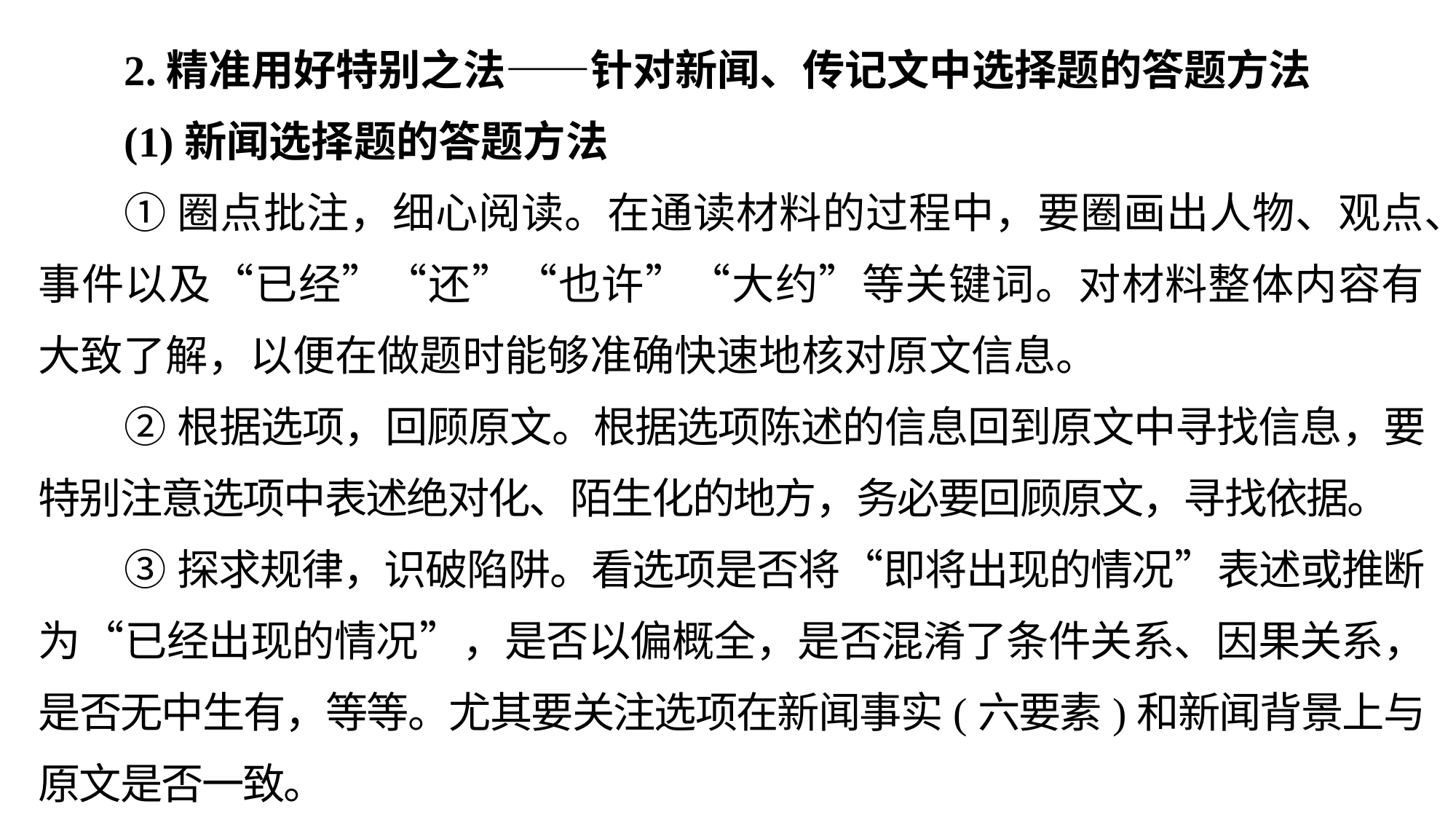

2.精准用好特别之法——针对新闻、传记文中选择题的答题方法
(1)新闻选择题的答题方法
①圈点批注，细心阅读。在通读材料的过程中，要圈画出人物、观点、事件以及“已经”“还”“也许”“大约”等关键词。对材料整体内容有大致了解，以便在做题时能够准确快速地核对原文信息。
②根据选项，回顾原文。根据选项陈述的信息回到原文中寻找信息，要特别注意选项中表述绝对化、陌生化的地方，务必要回顾原文，寻找依据。
③探求规律，识破陷阱。看选项是否将“即将出现的情况”表述或推断为“已经出现的情况”，是否以偏概全，是否混淆了条件关系、因果关系，是否无中生有，等等。尤其要关注选项在新闻事实(六要素)和新闻背景上与原文是否一致。